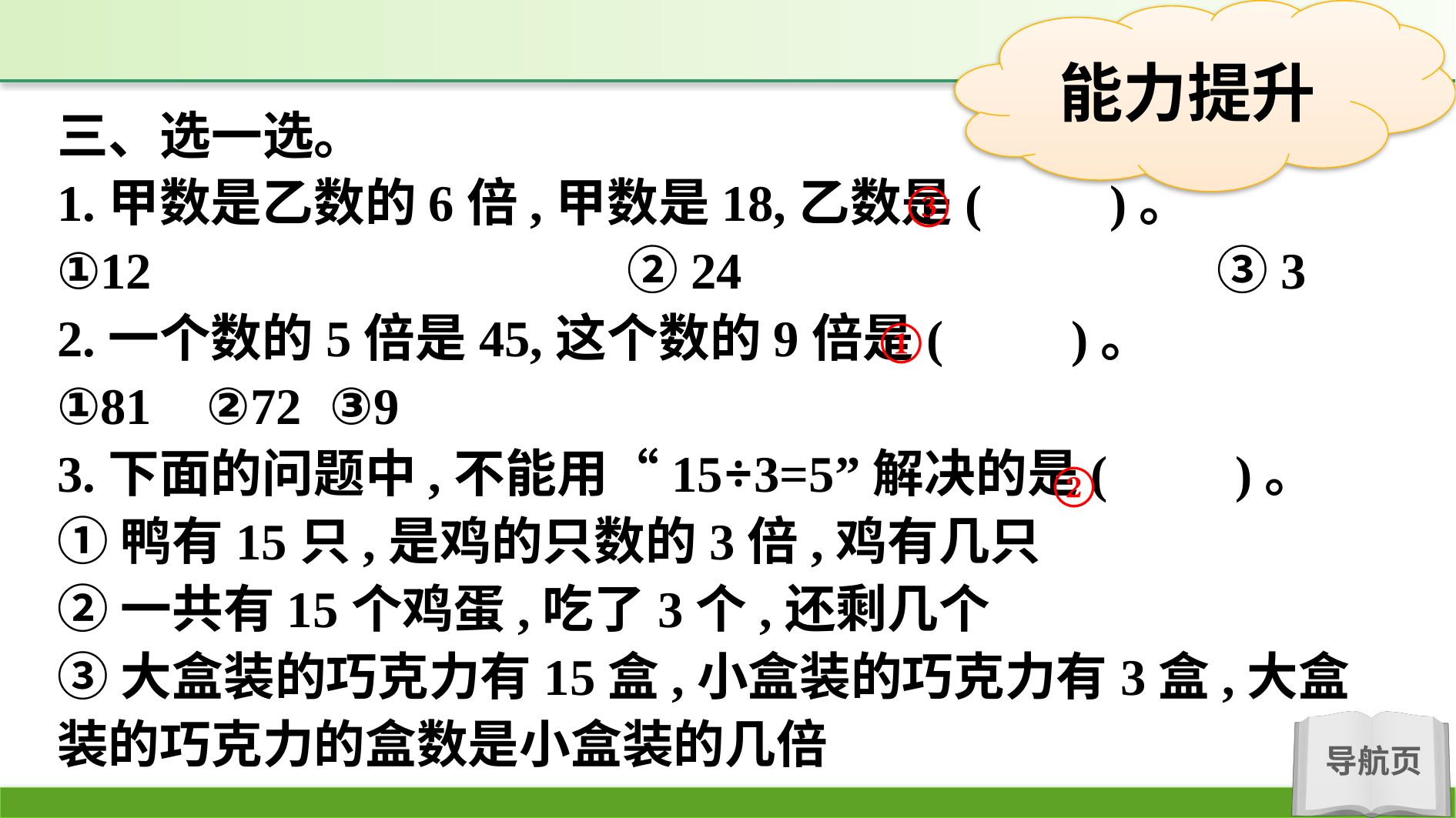

三、选一选。
1.甲数是乙数的6倍,甲数是18,乙数是(　　)。
①12　　　　　　　　　②24　　　　　　　　　③3
2.一个数的5倍是45,这个数的9倍是(　　)。
①81	②72	③9
3.下面的问题中,不能用“15÷3=5”解决的是(　　)。
①鸭有15只,是鸡的只数的3倍,鸡有几只
②一共有15个鸡蛋,吃了3个,还剩几个
③大盒装的巧克力有15盒,小盒装的巧克力有3盒,大盒装的巧克力的盒数是小盒装的几倍
③
①
②